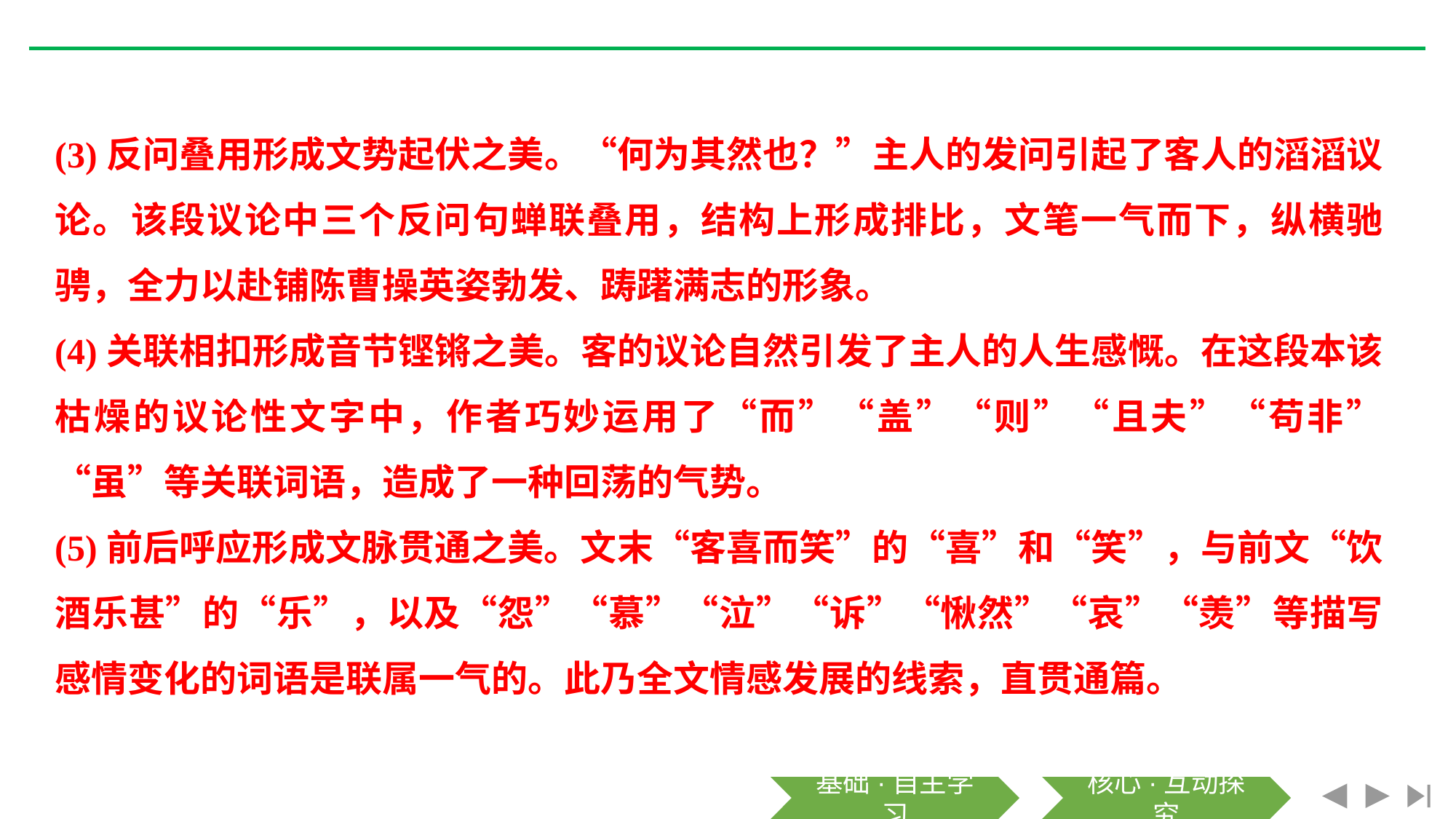

(3)反问叠用形成文势起伏之美。“何为其然也？”主人的发问引起了客人的滔滔议论。该段议论中三个反问句蝉联叠用，结构上形成排比，文笔一气而下，纵横驰骋，全力以赴铺陈曹操英姿勃发、踌躇满志的形象。
(4)关联相扣形成音节铿锵之美。客的议论自然引发了主人的人生感慨。在这段本该枯燥的议论性文字中，作者巧妙运用了“而”“盖”“则”“且夫”“苟非”“虽”等关联词语，造成了一种回荡的气势。
(5)前后呼应形成文脉贯通之美。文末“客喜而笑”的“喜”和“笑”，与前文“饮酒乐甚”的“乐”，以及“怨”“慕”“泣”“诉”“愀然”“哀”“羡”等描写感情变化的词语是联属一气的。此乃全文情感发展的线索，直贯通篇。